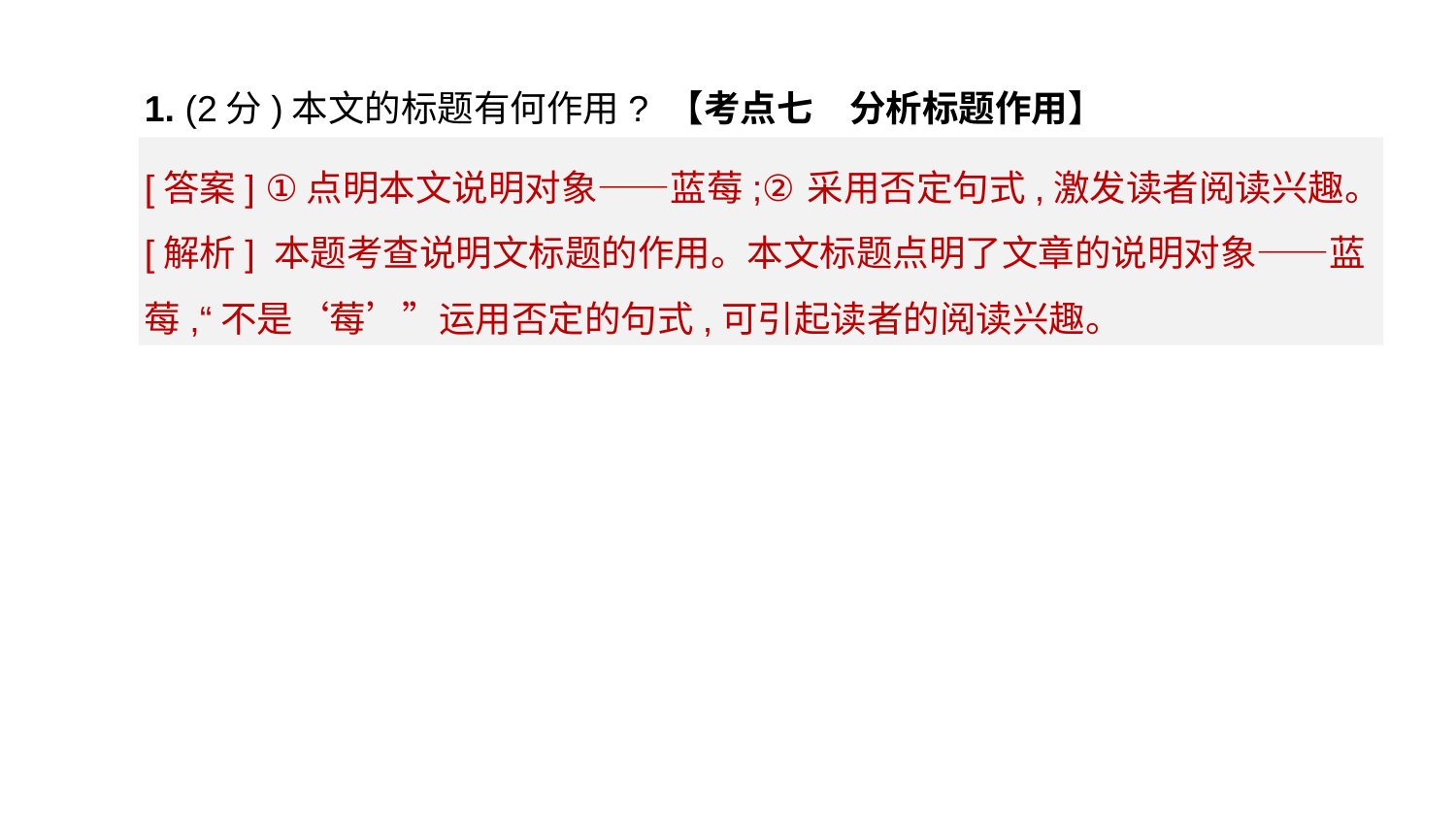

1. (2分)本文的标题有何作用? 【考点七　分析标题作用】
[答案] ①点明本文说明对象——蓝莓;②采用否定句式,激发读者阅读兴趣。
[解析] 本题考查说明文标题的作用。本文标题点明了文章的说明对象——蓝莓,“不是‘莓’”运用否定的句式,可引起读者的阅读兴趣。